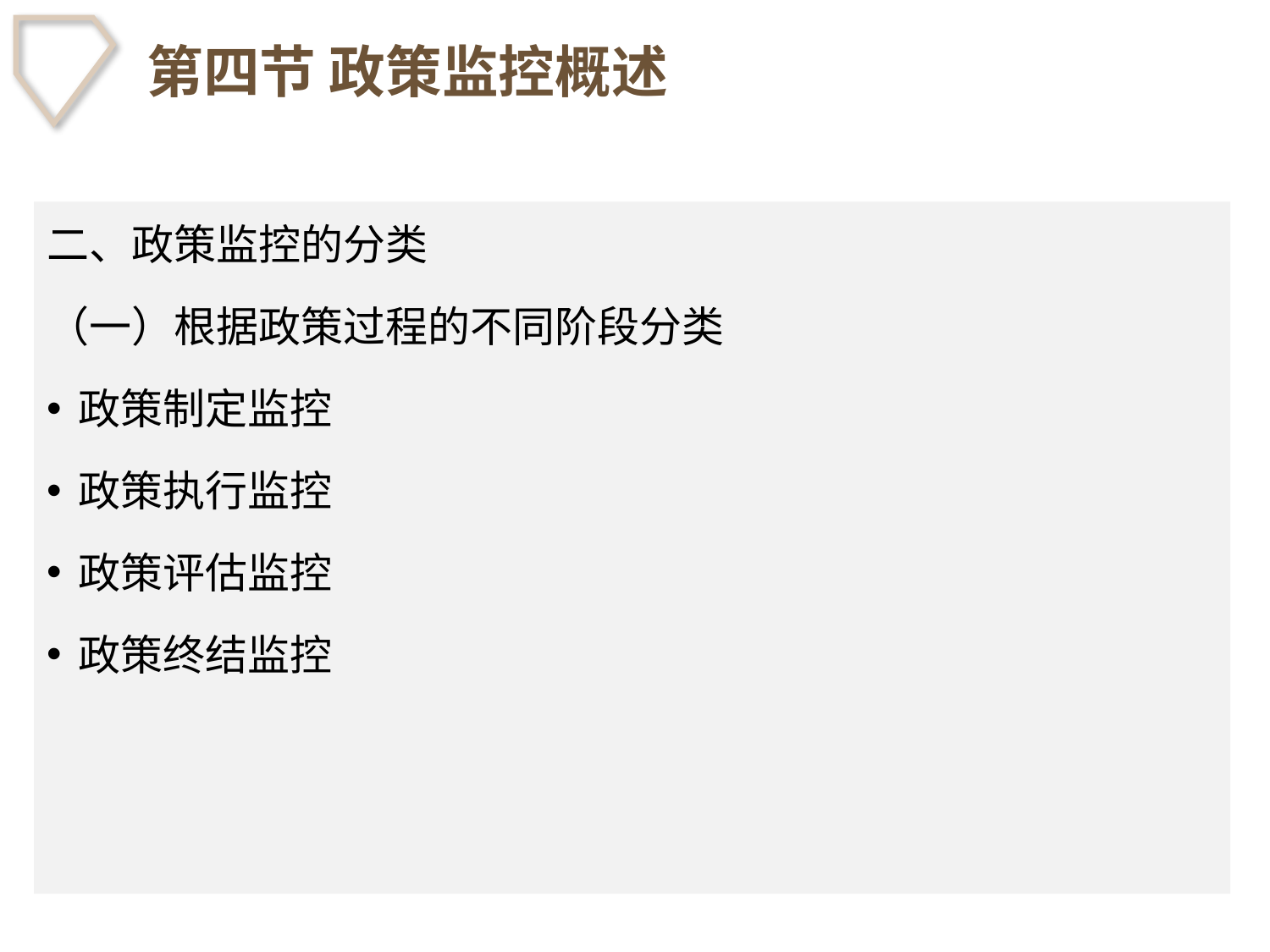

# 第四节 政策监控概述
二、政策监控的分类
（一）根据政策过程的不同阶段分类
政策制定监控
政策执行监控
政策评估监控
政策终结监控